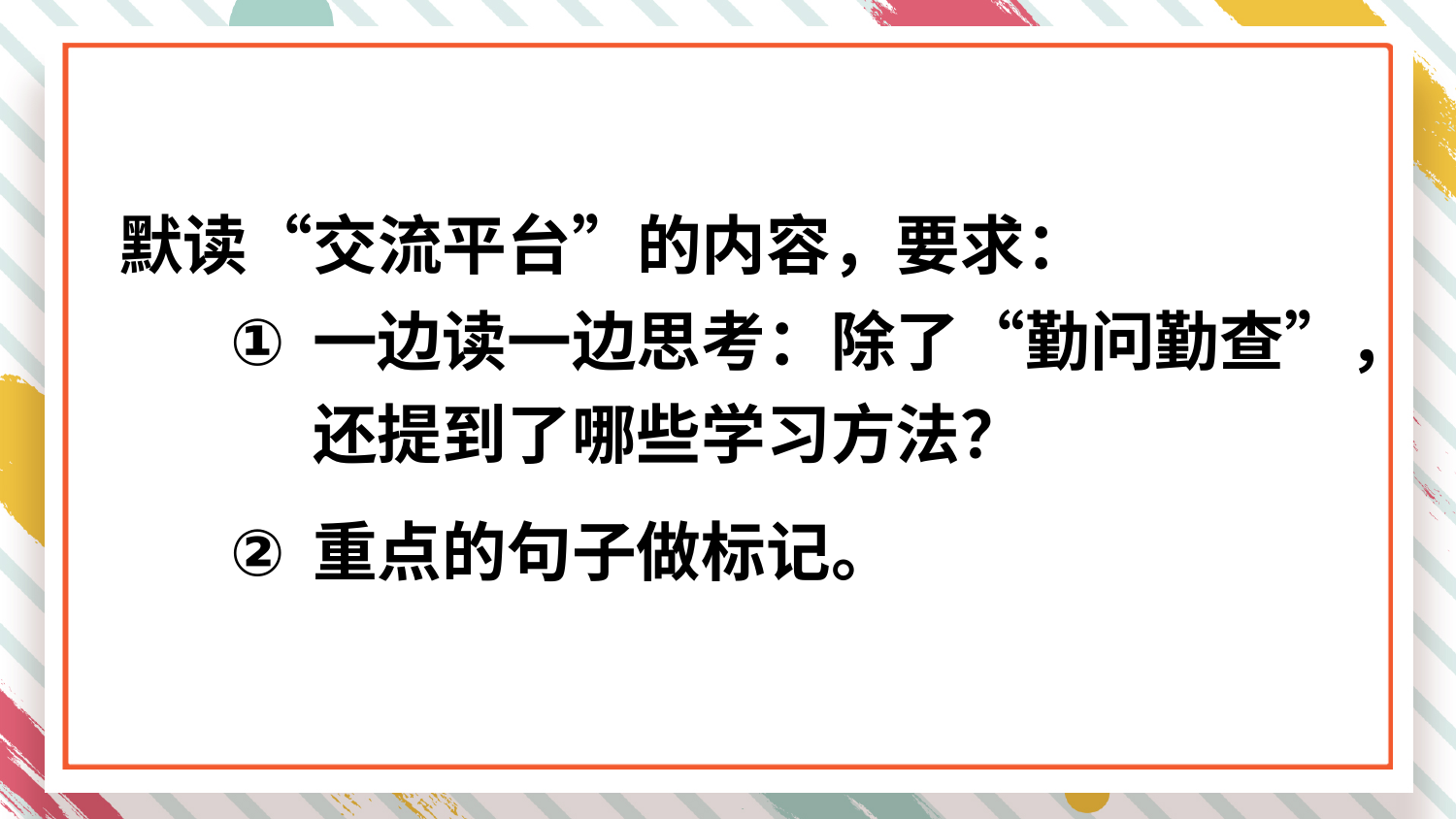

默读“交流平台”的内容，要求：
一边读一边思考：除了“勤问勤查”，还提到了哪些学习方法？
重点的句子做标记。